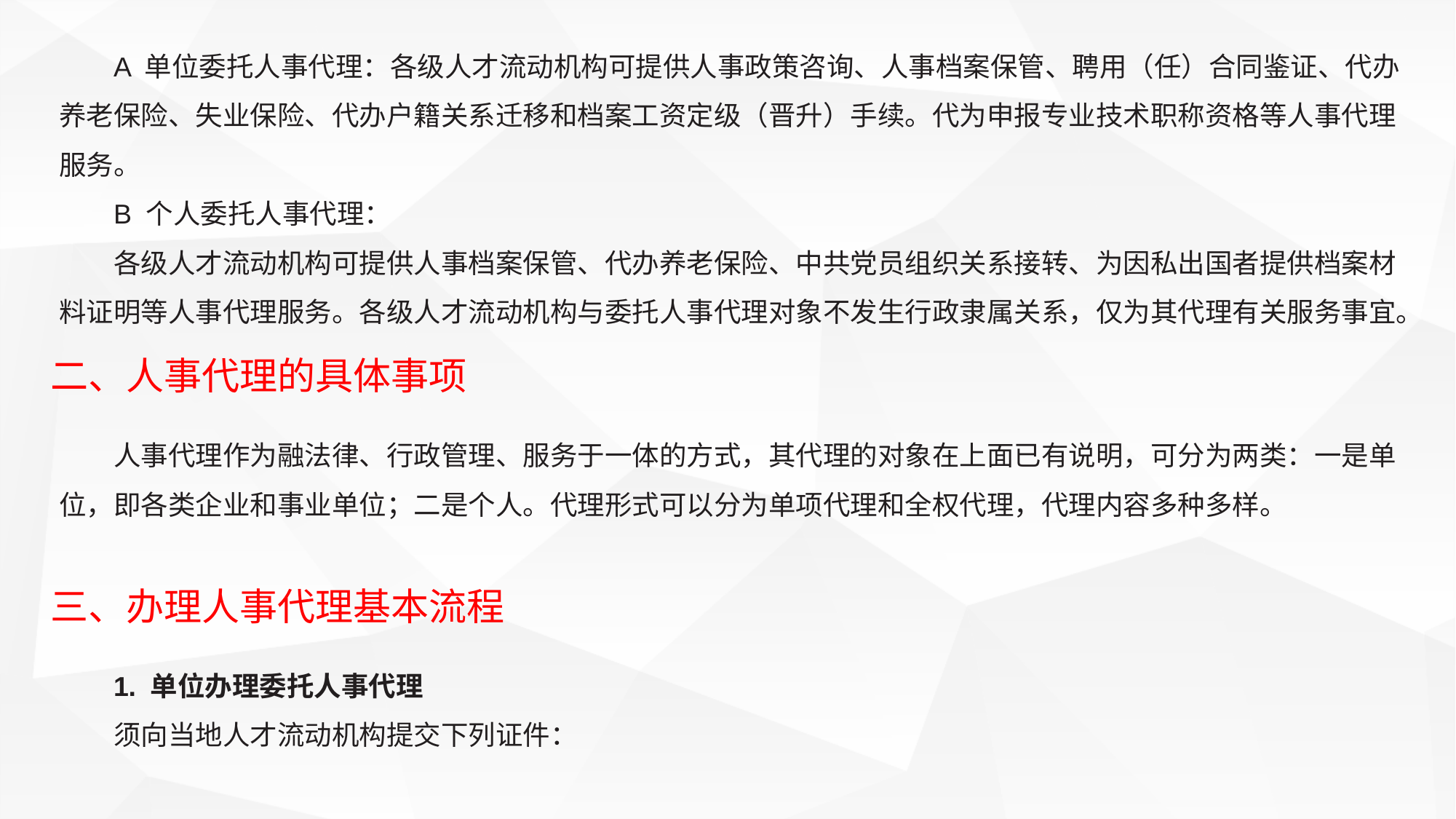

A 单位委托人事代理：各级人才流动机构可提供人事政策咨询、人事档案保管、聘用（任）合同鉴证、代办养老保险、失业保险、代办户籍关系迁移和档案工资定级（晋升）手续。代为申报专业技术职称资格等人事代理服务。
B 个人委托人事代理：
各级人才流动机构可提供人事档案保管、代办养老保险、中共党员组织关系接转、为因私出国者提供档案材料证明等人事代理服务。各级人才流动机构与委托人事代理对象不发生行政隶属关系，仅为其代理有关服务事宜。
二、人事代理的具体事项
人事代理作为融法律、行政管理、服务于一体的方式，其代理的对象在上面已有说明，可分为两类：一是单位，即各类企业和事业单位；二是个人。代理形式可以分为单项代理和全权代理，代理内容多种多样。
三、办理人事代理基本流程
1. 单位办理委托人事代理
须向当地人才流动机构提交下列证件：